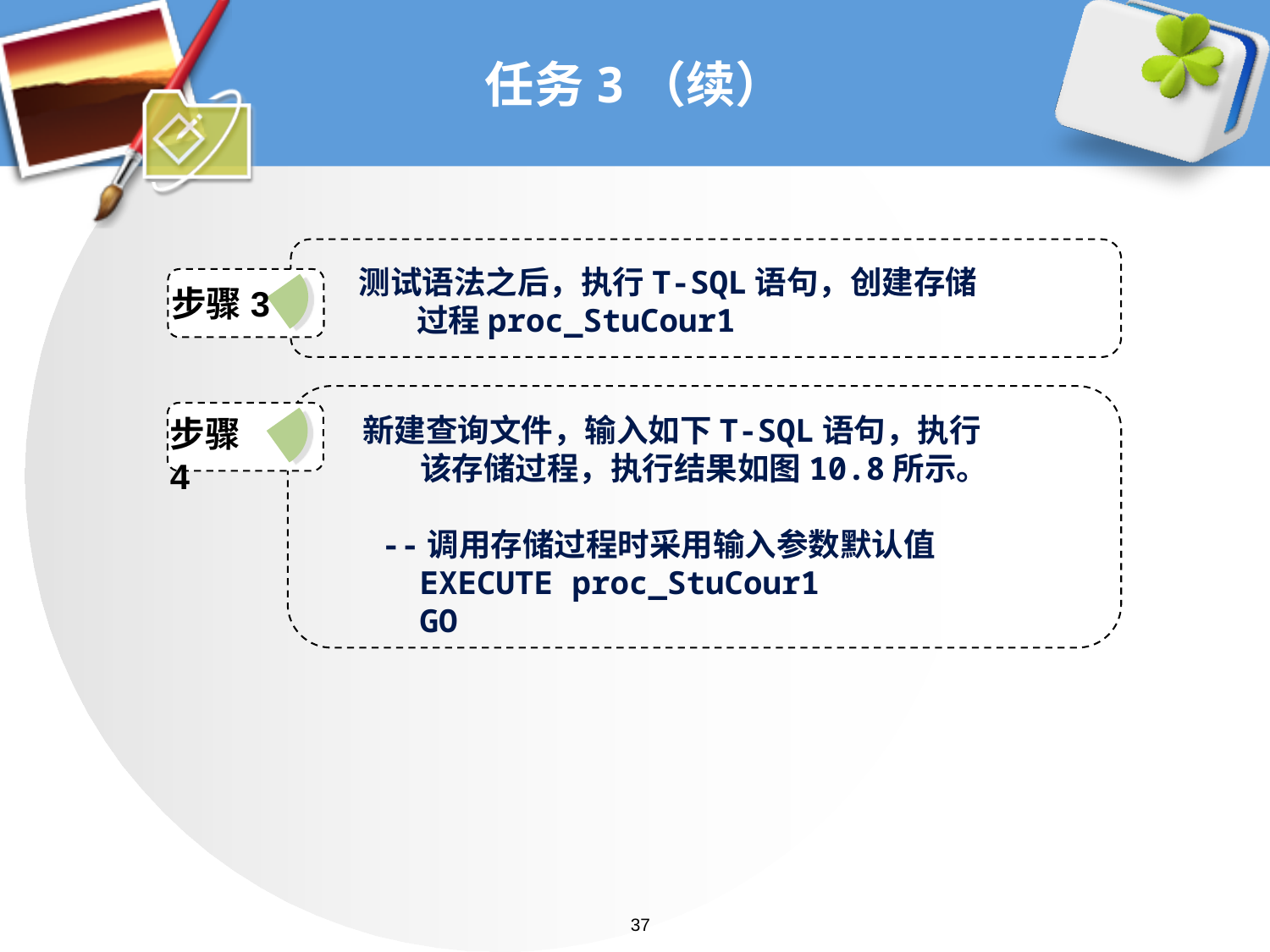

# 任务3（续）

测试语法之后，执行T-SQL语句，创建存储
       过程proc_StuCour1

步骤3

新建查询文件，输入如下T-SQL语句，执行
       该存储过程，执行结果如图10.8所示。

 --调用存储过程时采用输入参数默认值
   EXECUTE proc_StuCour1
   GO
步骤4

37